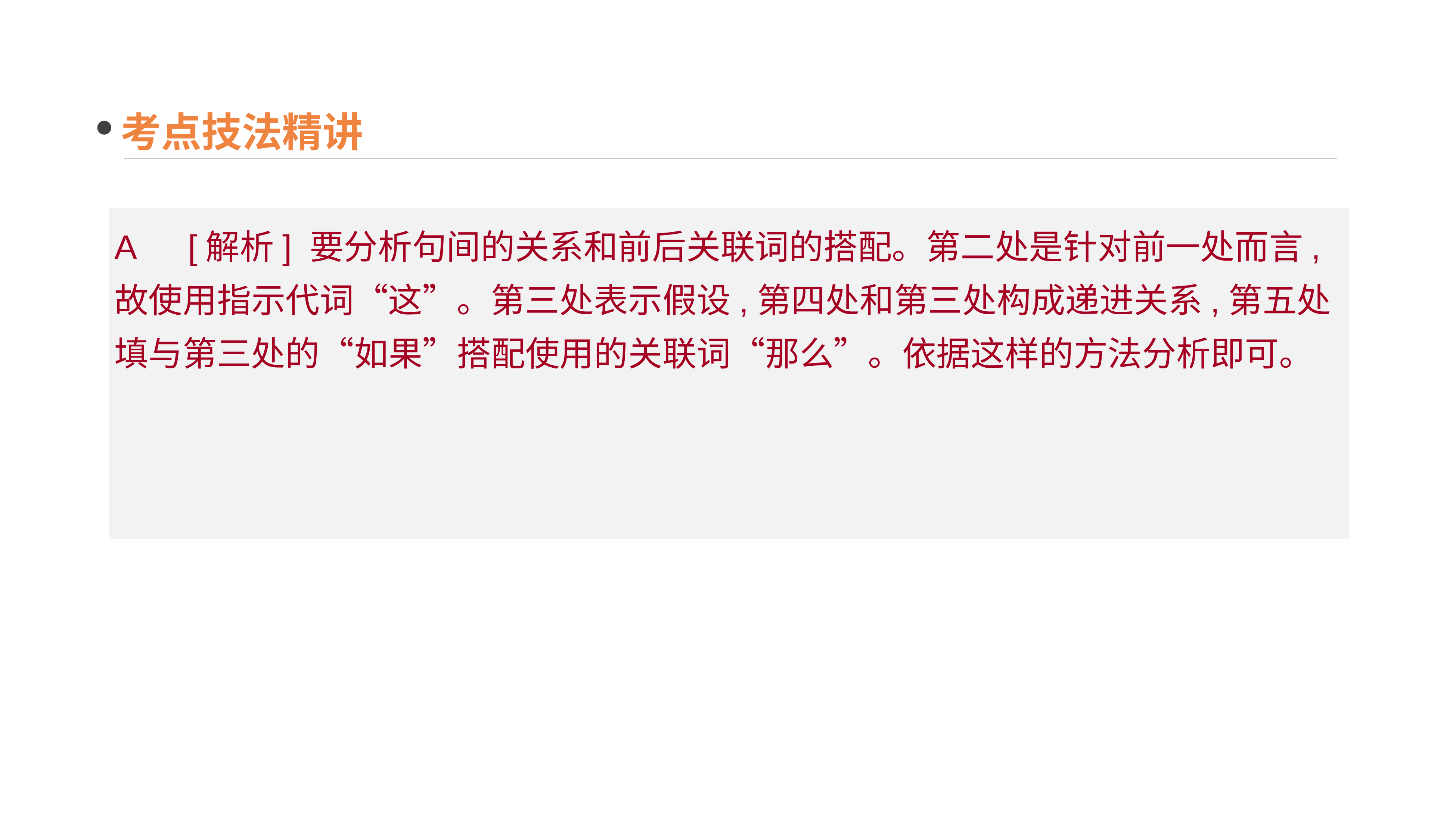

考点技法精讲

A　[解析] 要分析句间的关系和前后关联词的搭配。第二处是针对前一处而言,故使用指示代词“这”。第三处表示假设,第四处和第三处构成递进关系,第五处填与第三处的“如果”搭配使用的关联词“那么”。依据这样的方法分析即可。